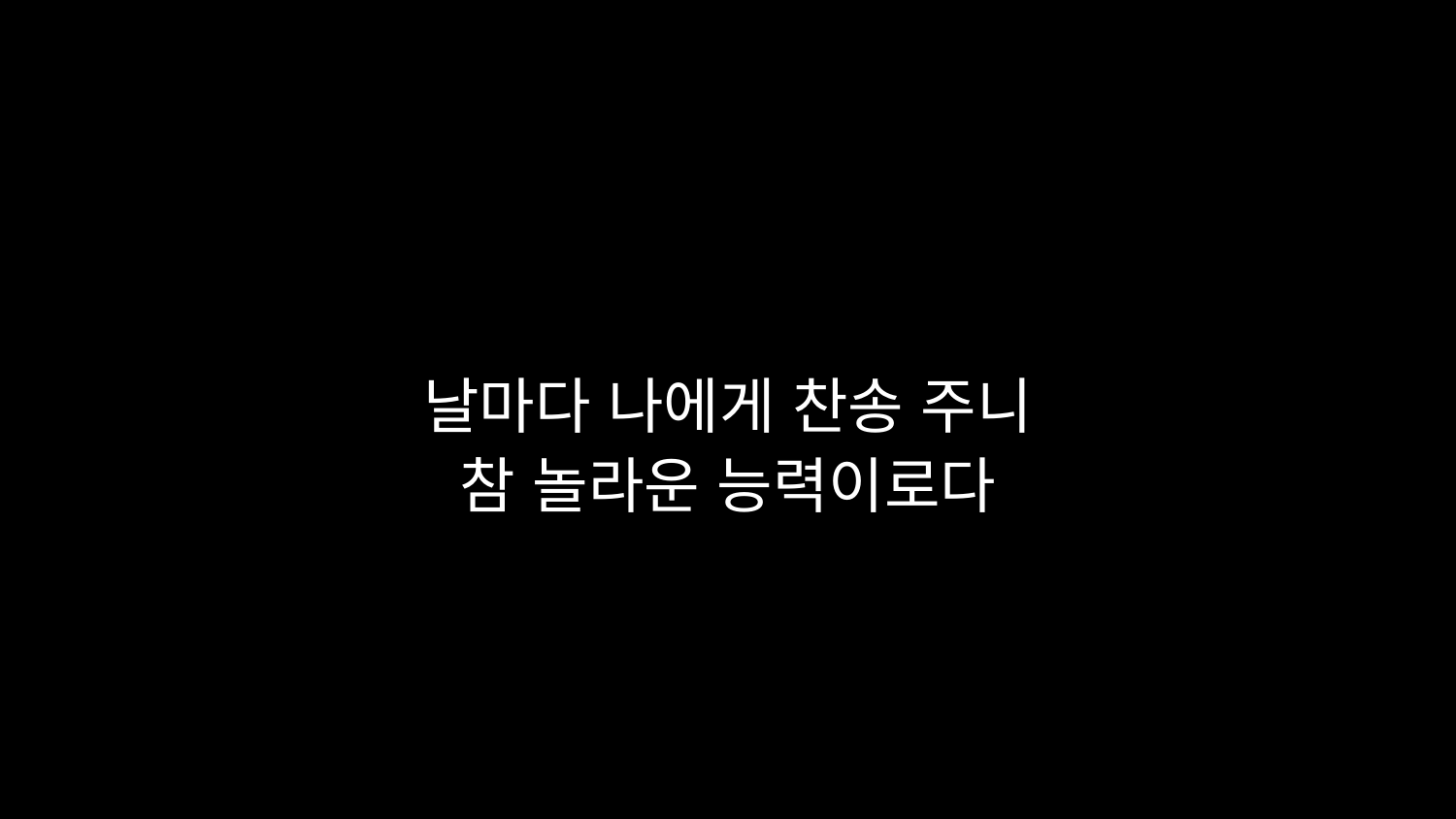

# 날마다 나에게 찬송 주니 참 놀라운 능력이로다